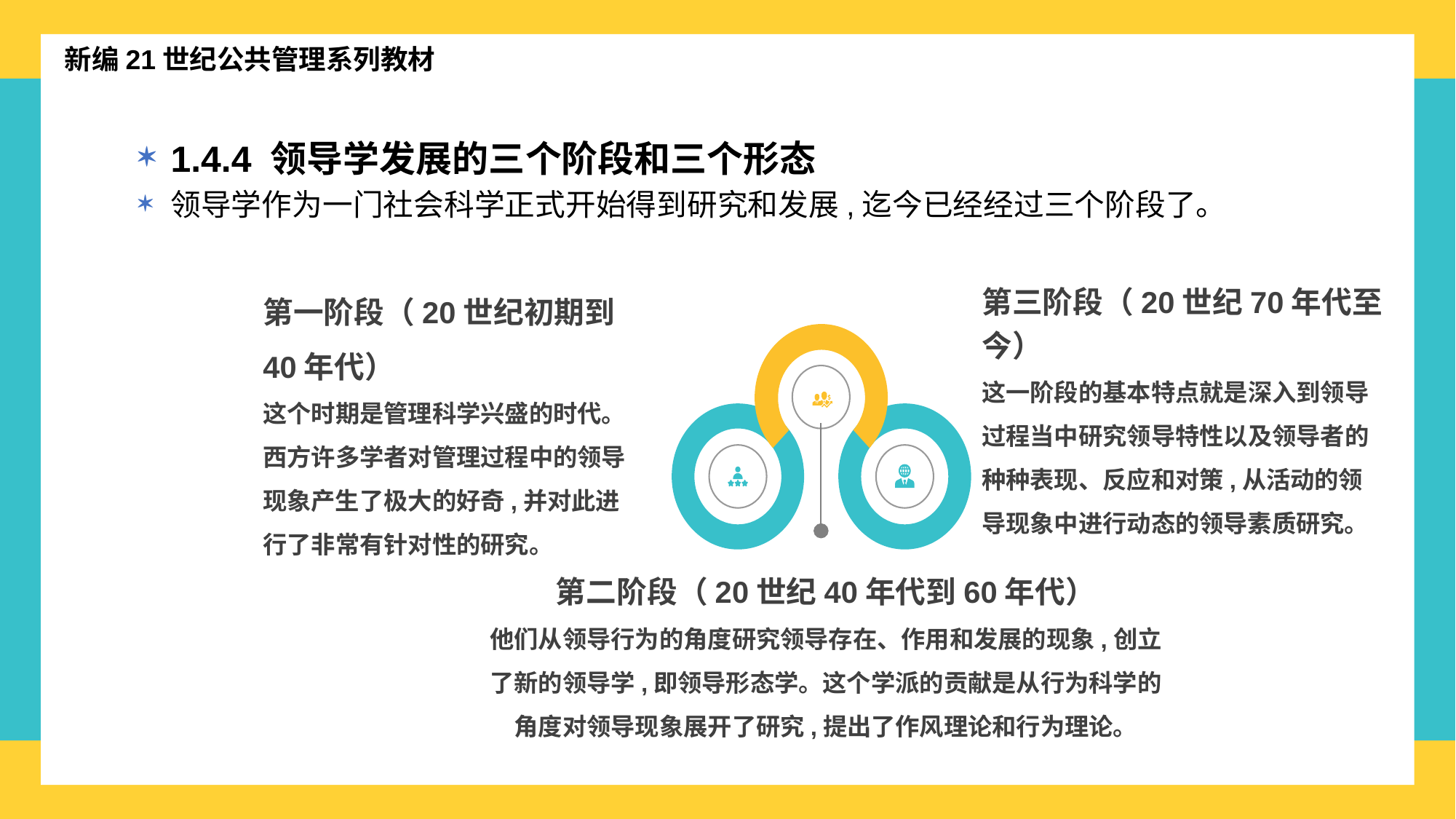

新编21世纪公共管理系列教材
1.4.4 领导学发展的三个阶段和三个形态
领导学作为一门社会科学正式开始得到研究和发展,迄今已经经过三个阶段了。
第一阶段（20世纪初期到40年代）
这个时期是管理科学兴盛的时代。西方许多学者对管理过程中的领导现象产生了极大的好奇,并对此进行了非常有针对性的研究。
第三阶段（20世纪70年代至今）
这一阶段的基本特点就是深入到领导过程当中研究领导特性以及领导者的种种表现、反应和对策,从活动的领导现象中进行动态的领导素质研究。

第二阶段（20世纪40年代到60年代）
他们从领导行为的角度研究领导存在、作用和发展的现象,创立了新的领导学,即领导形态学。这个学派的贡献是从行为科学的角度对领导现象展开了研究,提出了作风理论和行为理论。